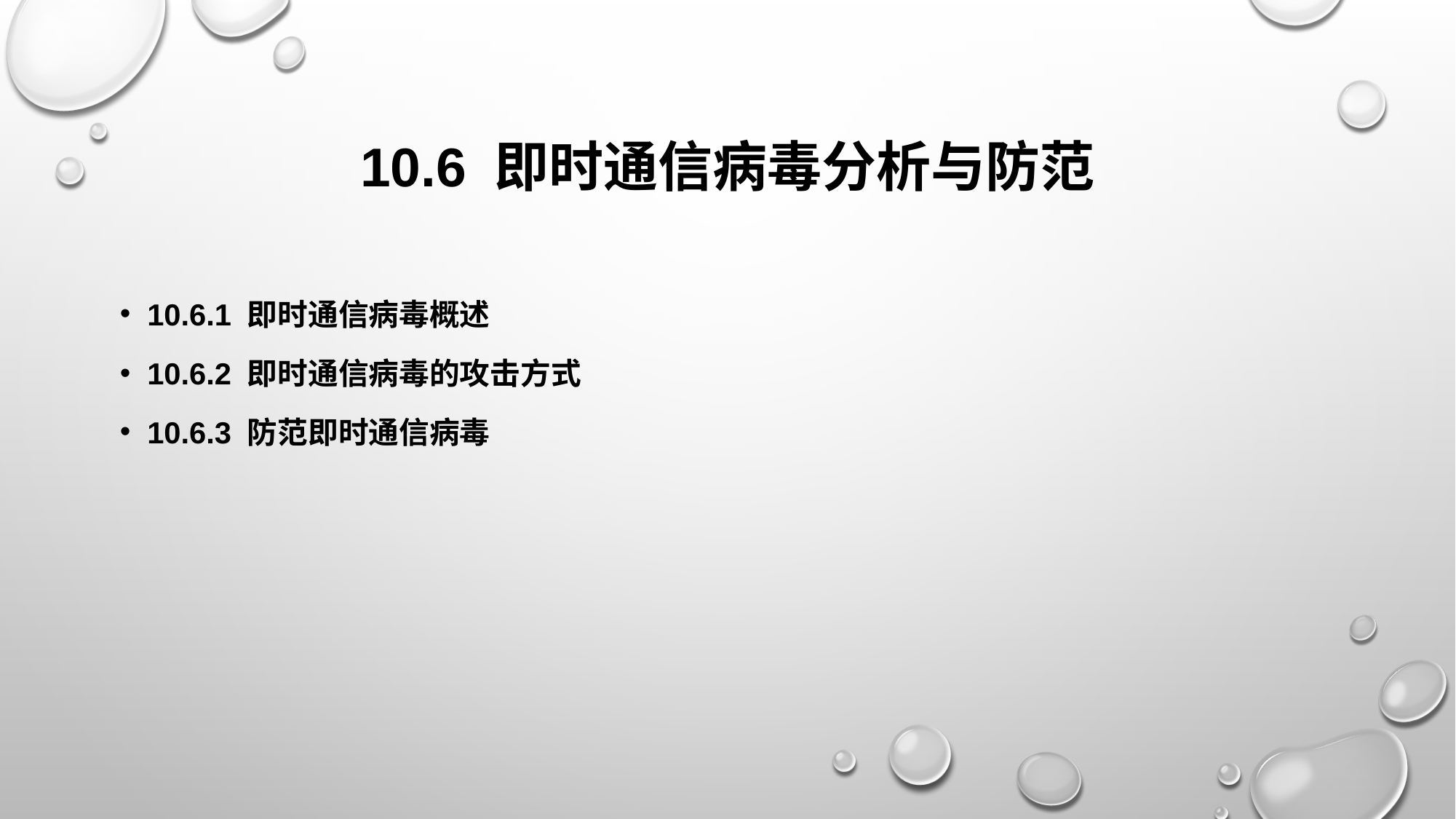

# 10.6 即时通信病毒分析与防范
10.6.1 即时通信病毒概述
10.6.2 即时通信病毒的攻击方式
10.6.3 防范即时通信病毒